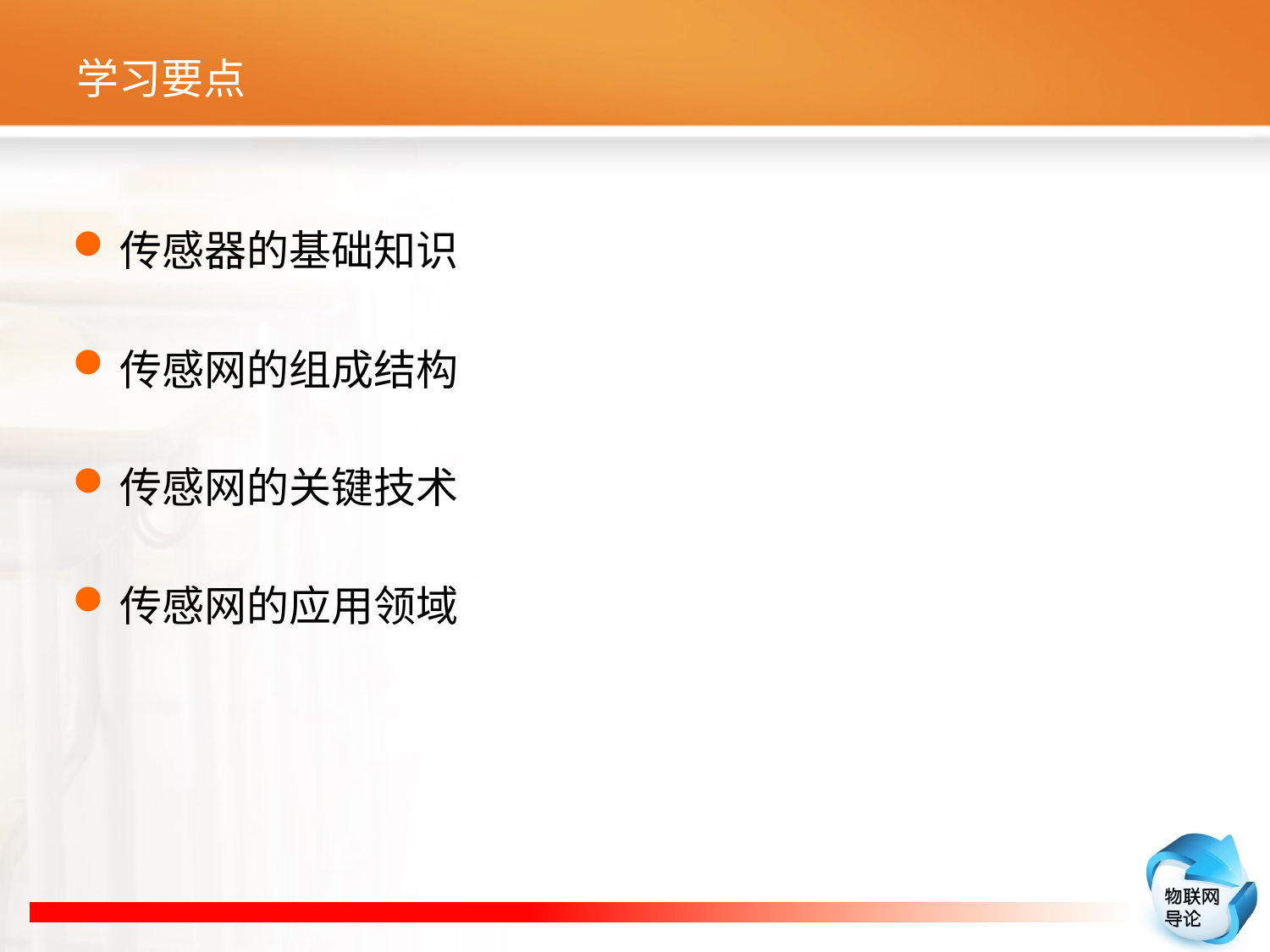

# 学习要点

传感器的基础知识

传感网的组成结构

传感网的关键技术

传感网的应用领域